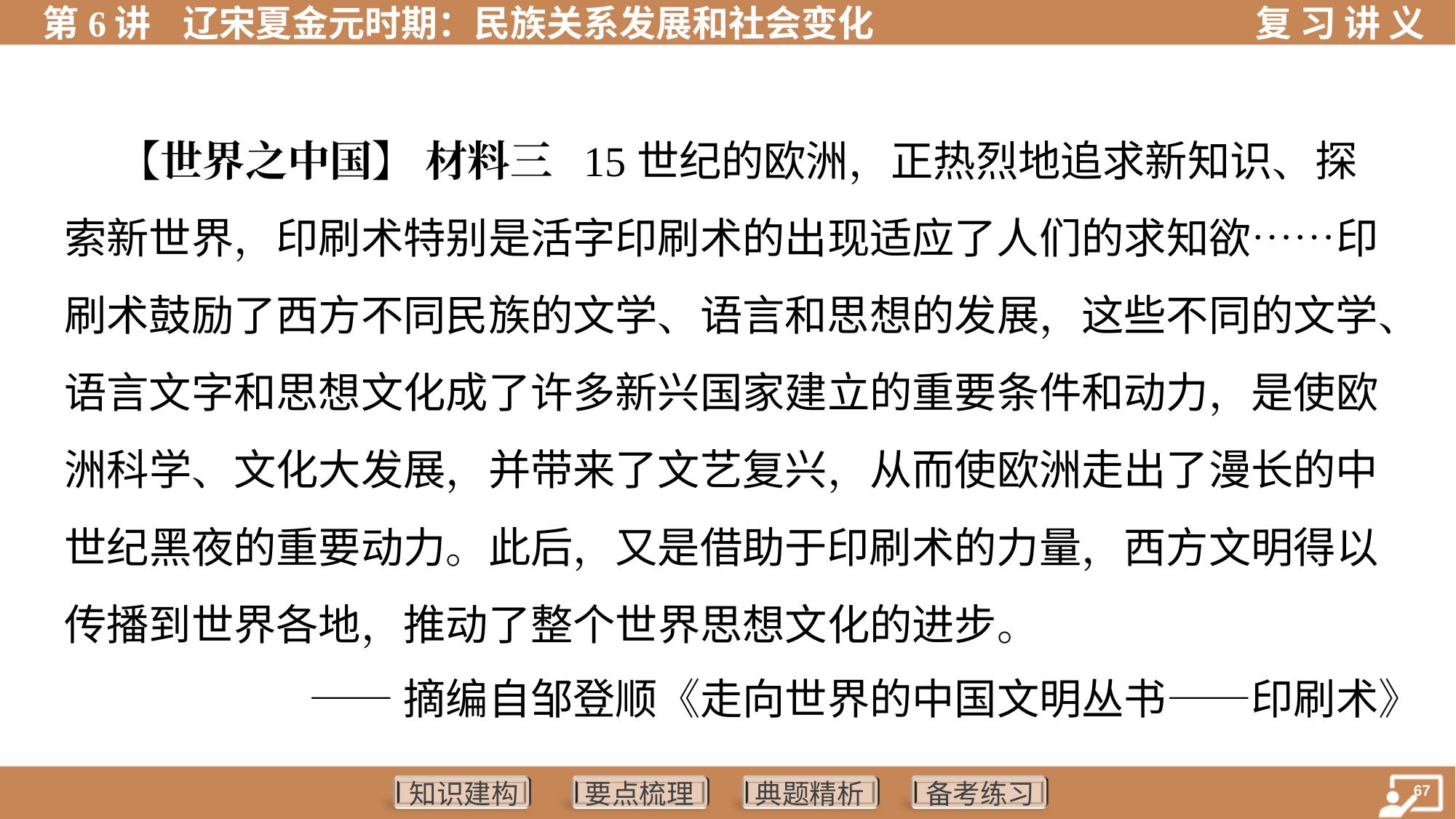

【世界之中国】 材料三  15世纪的欧洲，正热烈地追求新知识、探
索新世界，印刷术特别是活字印刷术的出现适应了人们的求知欲……印
刷术鼓励了西方不同民族的文学、语言和思想的发展，这些不同的文学、
语言文字和思想文化成了许多新兴国家建立的重要条件和动力，是使欧
洲科学、文化大发展，并带来了文艺复兴，从而使欧洲走出了漫长的中
世纪黑夜的重要动力。此后，又是借助于印刷术的力量，西方文明得以
传播到世界各地，推动了整个世界思想文化的进步。
——摘编自邹登顺《走向世界的中国文明丛书——印刷术》